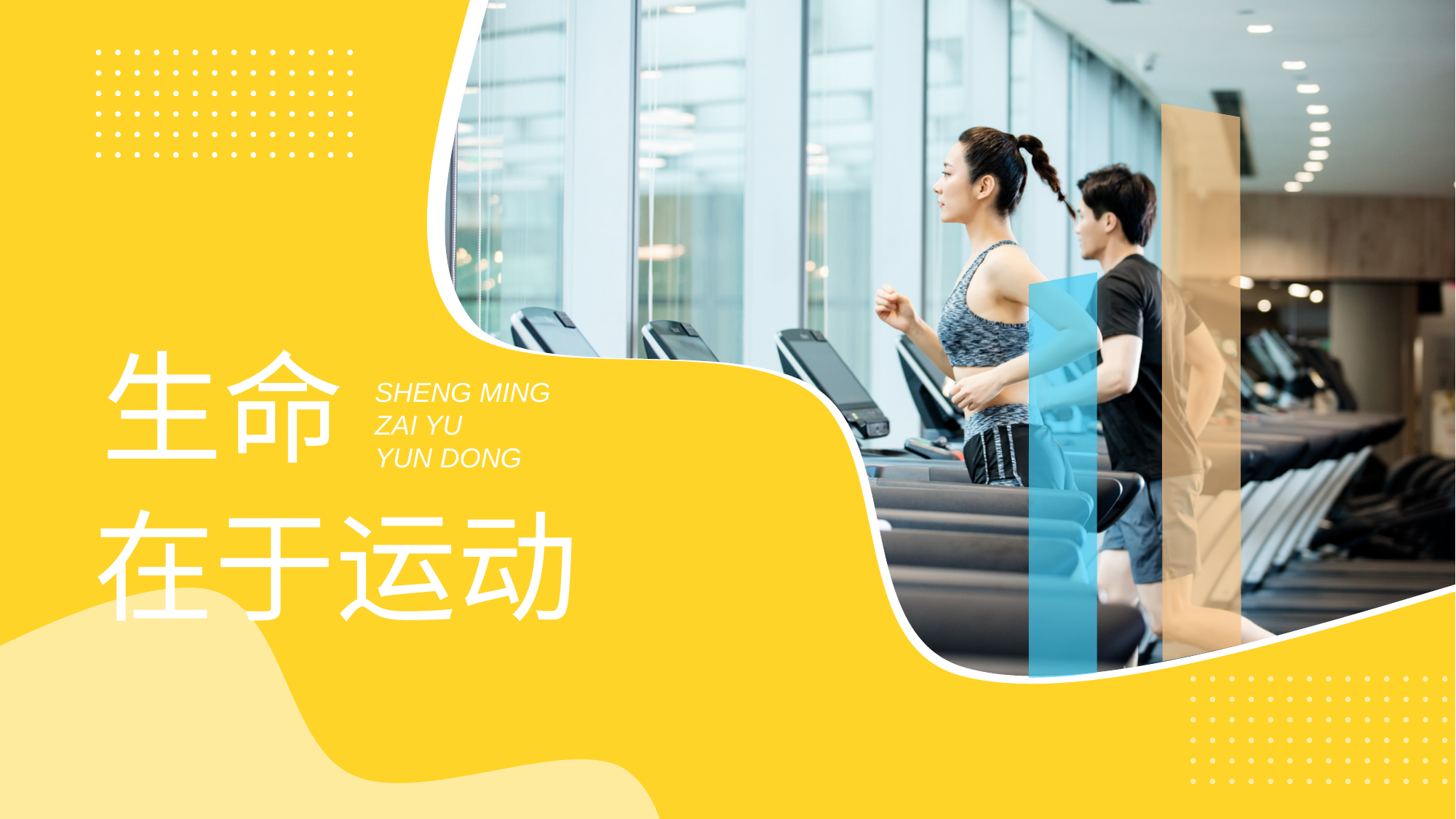

生命
SHENG MING ZAI YU
YUN DONG
在于运动